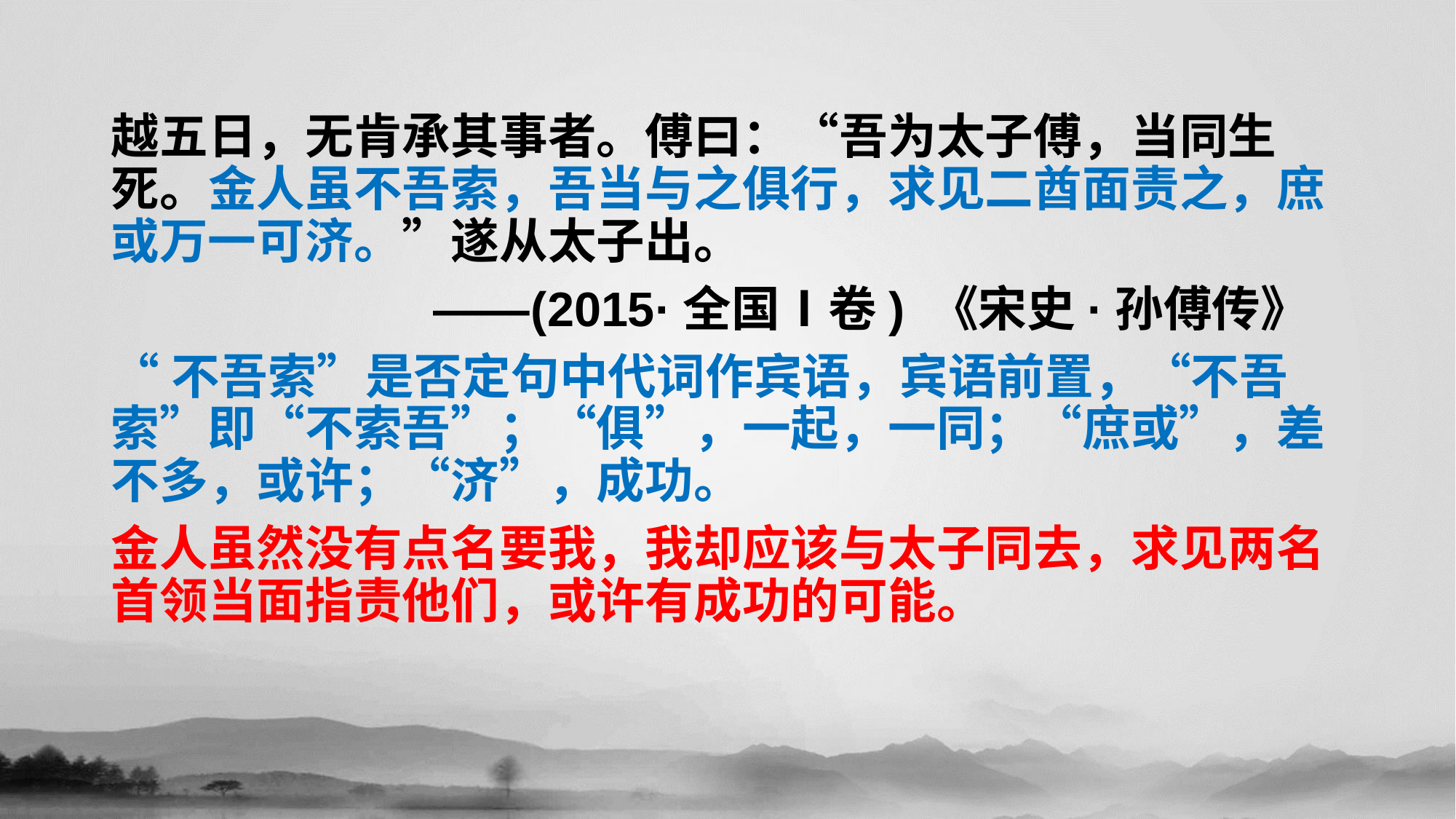

越五日，无肯承其事者。傅曰：“吾为太子傅，当同生死。金人虽不吾索，吾当与之俱行，求见二酋面责之，庶或万一可济。”遂从太子出。
                        ——(2015·全国Ⅰ卷) 《宋史·孙傅传》
“不吾索”是否定句中代词作宾语，宾语前置，“不吾索”即“不索吾”；“俱”，一起，一同；“庶或”，差不多，或许；“济”，成功。
金人虽然没有点名要我，我却应该与太子同去，求见两名首领当面指责他们，或许有成功的可能。
42